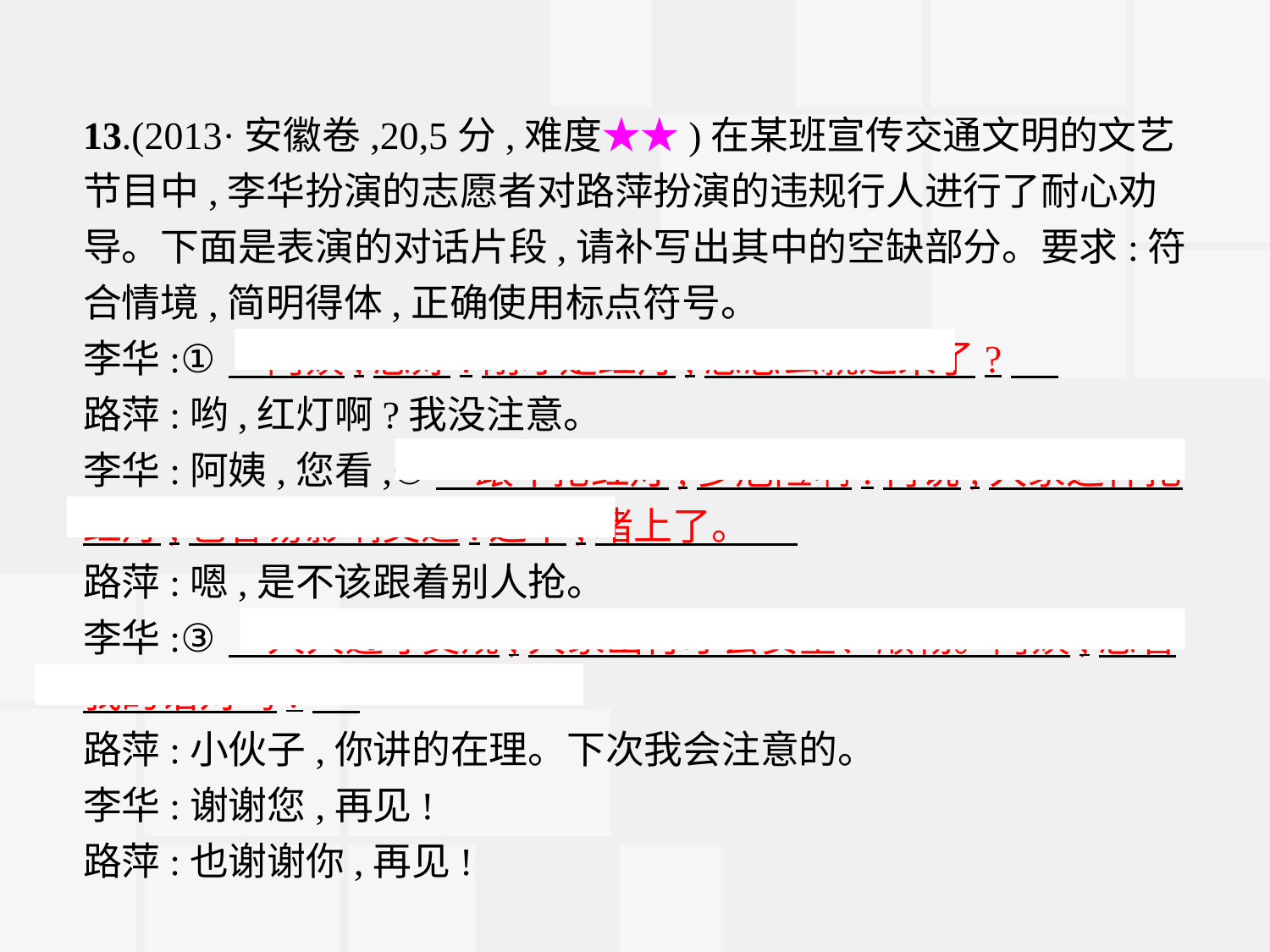

13.(2013·安徽卷,20,5分,难度★★)在某班宣传交通文明的文艺节目中,李华扮演的志愿者对路萍扮演的违规行人进行了耐心劝导。下面是表演的对话片段,请补写出其中的空缺部分。要求:符合情境,简明得体,正确使用标点符号。
李华:①　阿姨,您好!刚才是红灯,您怎么就过来了?
路萍:哟,红灯啊?我没注意。
李华:阿姨,您看,②　跟车抢红灯,多危险啊!再说,大家这样抢红灯,也容易影响交通:这不,堵上了。
路萍:嗯,是不该跟着别人抢。
李华:③　人人遵守交规,大家出行才会安全、顺畅。阿姨,您看我的话对吗?
路萍:小伙子,你讲的在理。下次我会注意的。
李华:谢谢您,再见!
路萍:也谢谢你,再见!